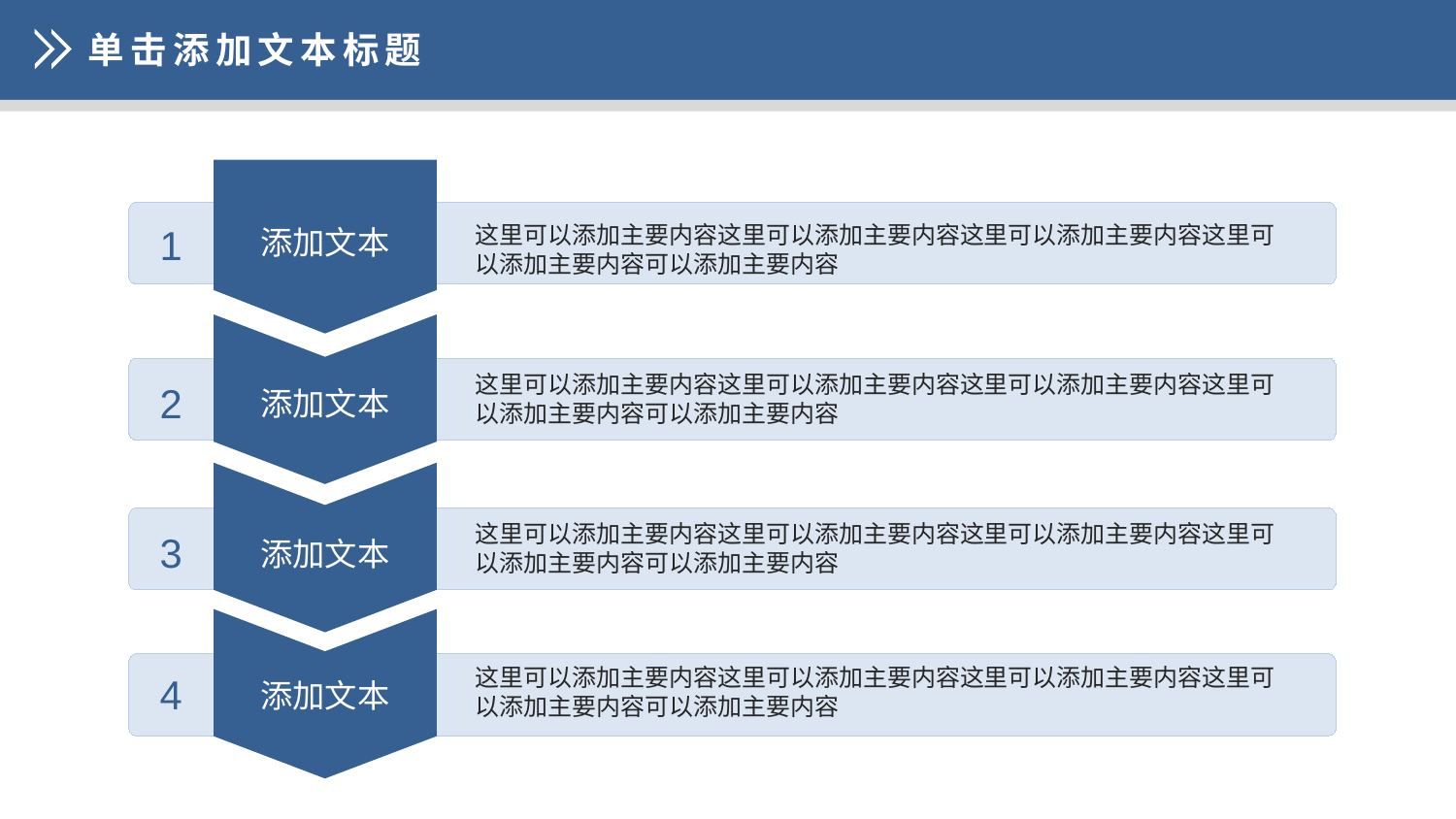

单击添加文本标题

1
这里可以添加主要内容这里可以添加主要内容这里可以添加主要内容这里可以添加主要内容可以添加主要内容
添加文本

这里可以添加主要内容这里可以添加主要内容这里可以添加主要内容这里可以添加主要内容可以添加主要内容
2
添加文本

这里可以添加主要内容这里可以添加主要内容这里可以添加主要内容这里可以添加主要内容可以添加主要内容
3
添加文本

这里可以添加主要内容这里可以添加主要内容这里可以添加主要内容这里可以添加主要内容可以添加主要内容
4
添加文本